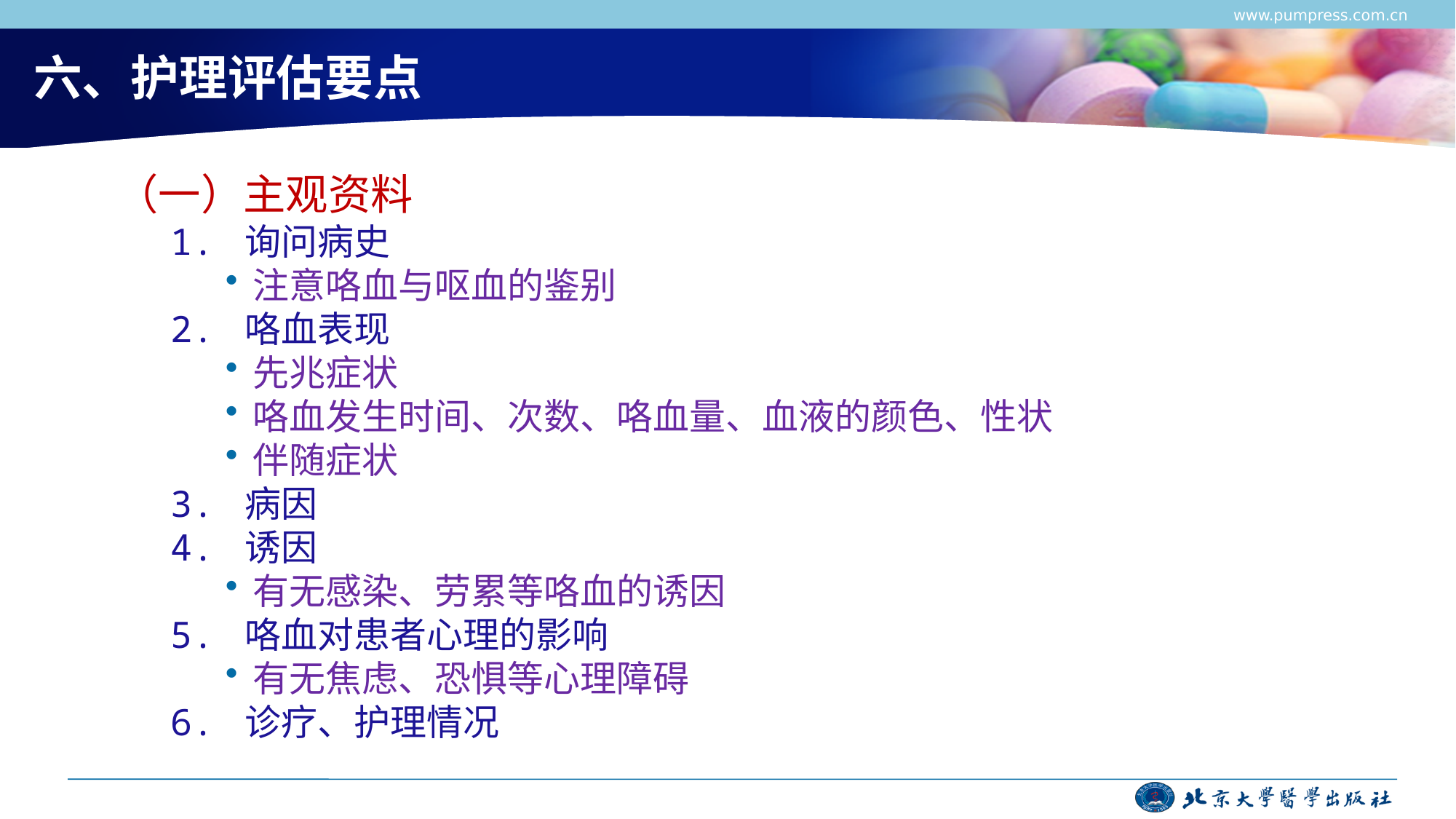

www.pumpress.com.cn
# 六、护理评估要点
（一）主观资料
1. 询问病史
注意咯血与呕血的鉴别
2. 咯血表现
先兆症状
咯血发生时间、次数、咯血量、血液的颜色、性状
伴随症状
3. 病因
4. 诱因
有无感染、劳累等咯血的诱因
5. 咯血对患者心理的影响
有无焦虑、恐惧等心理障碍
6. 诊疗、护理情况